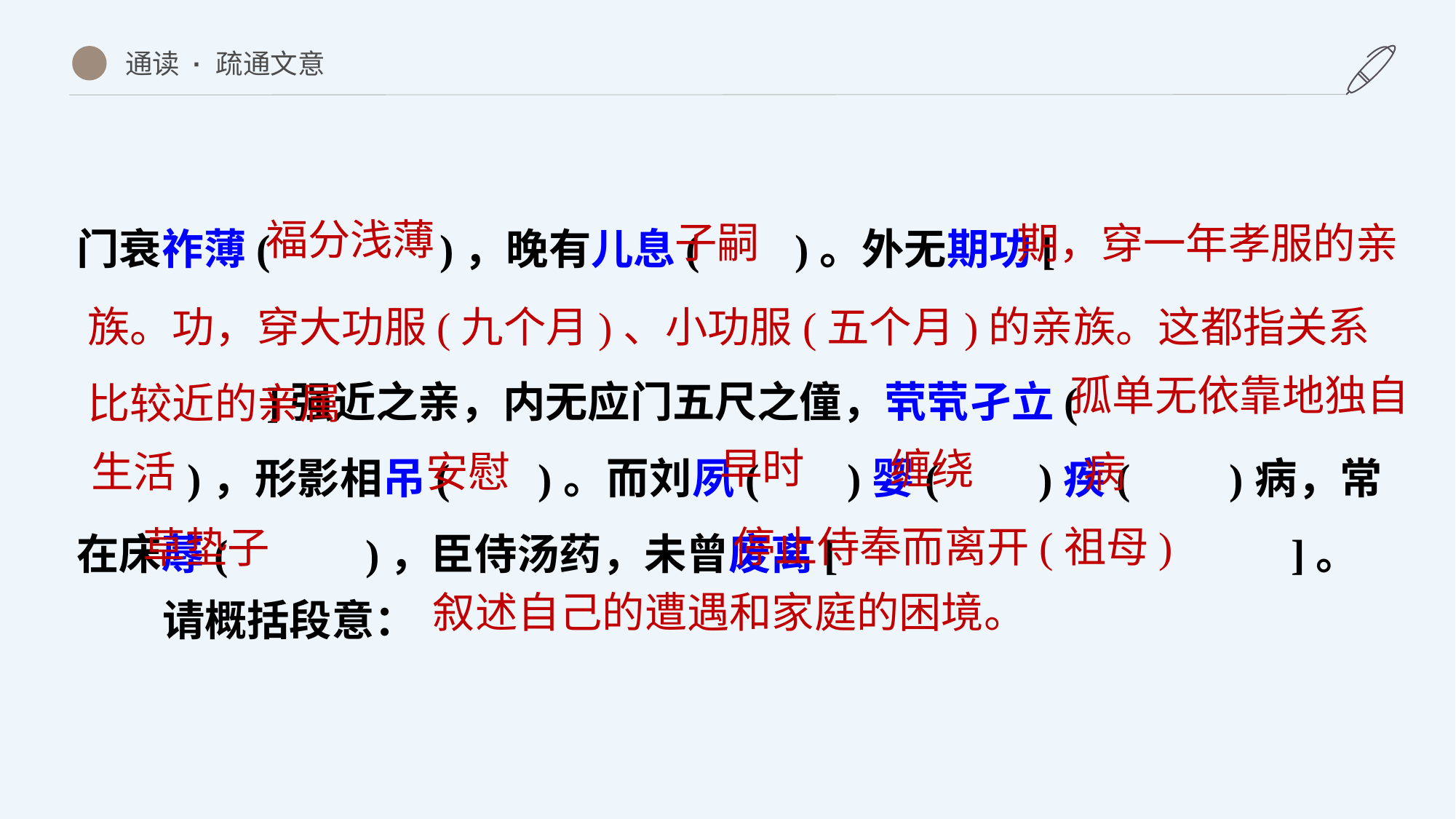

通读 · 疏通文意

门衰祚薄(                )，晚有儿息(         )。外无期功[

                  ]强近之亲，内无应门五尺之僮，茕茕孑立(
          )，形影相吊(        )。而刘夙(        )婴(         )疾(         )病，常在床蓐(             )，臣侍汤药，未曾废离[                                           ]。
请概括段意：
福分浅薄
子嗣
期，穿一年孝服的亲
族。功，穿大功服(九个月)、小功服(五个月)的亲族。这都指关系比较近的亲属
孤单无依靠地独自
早时
缠绕
生活
安慰
病
停止侍奉而离开(祖母)
草垫子
叙述自己的遭遇和家庭的困境。